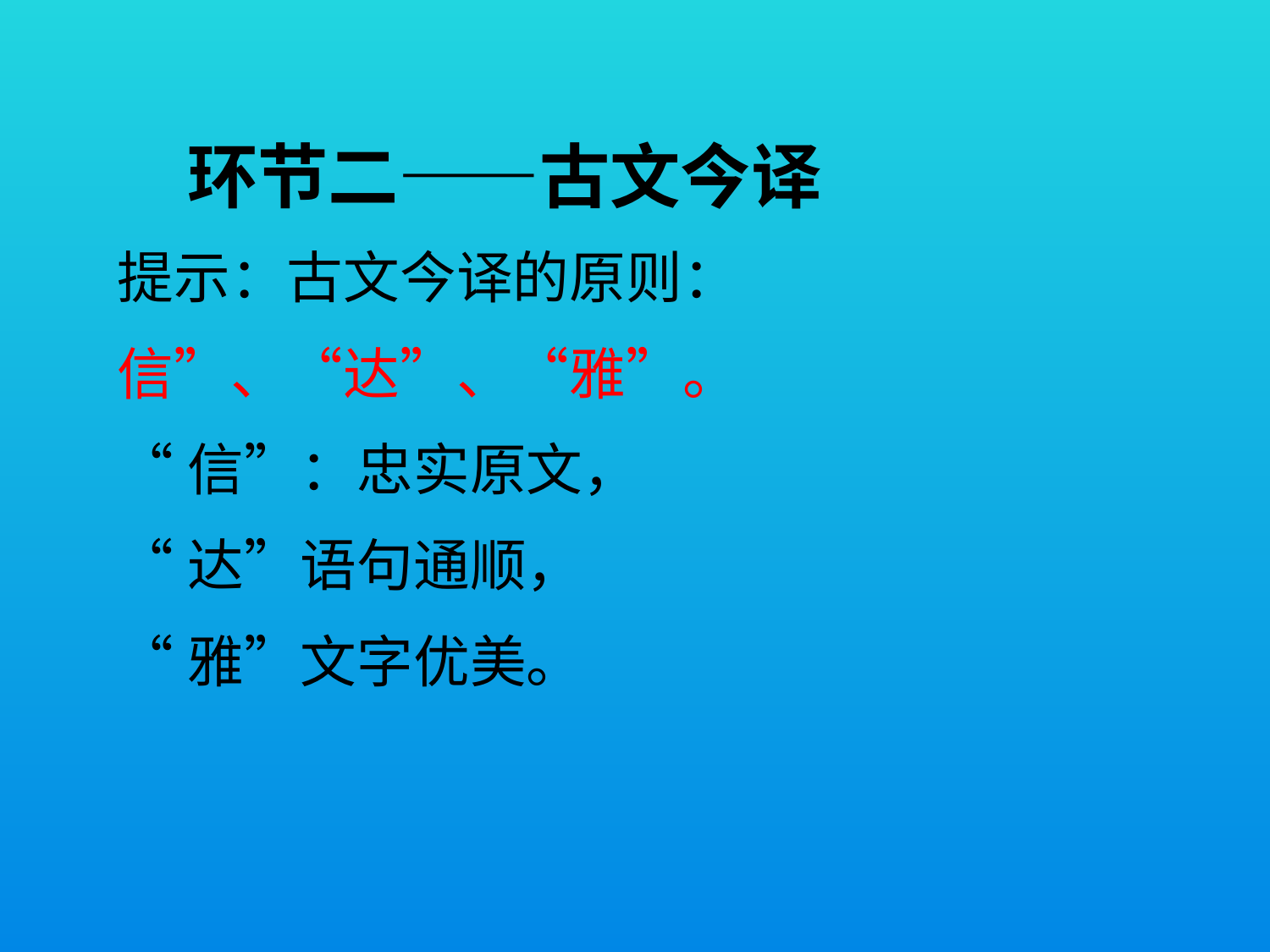

环节二——古文今译
提示：古文今译的原则：
信”、“达”、“雅”。
“信”：忠实原文，
“达”语句通顺，
“雅”文字优美。